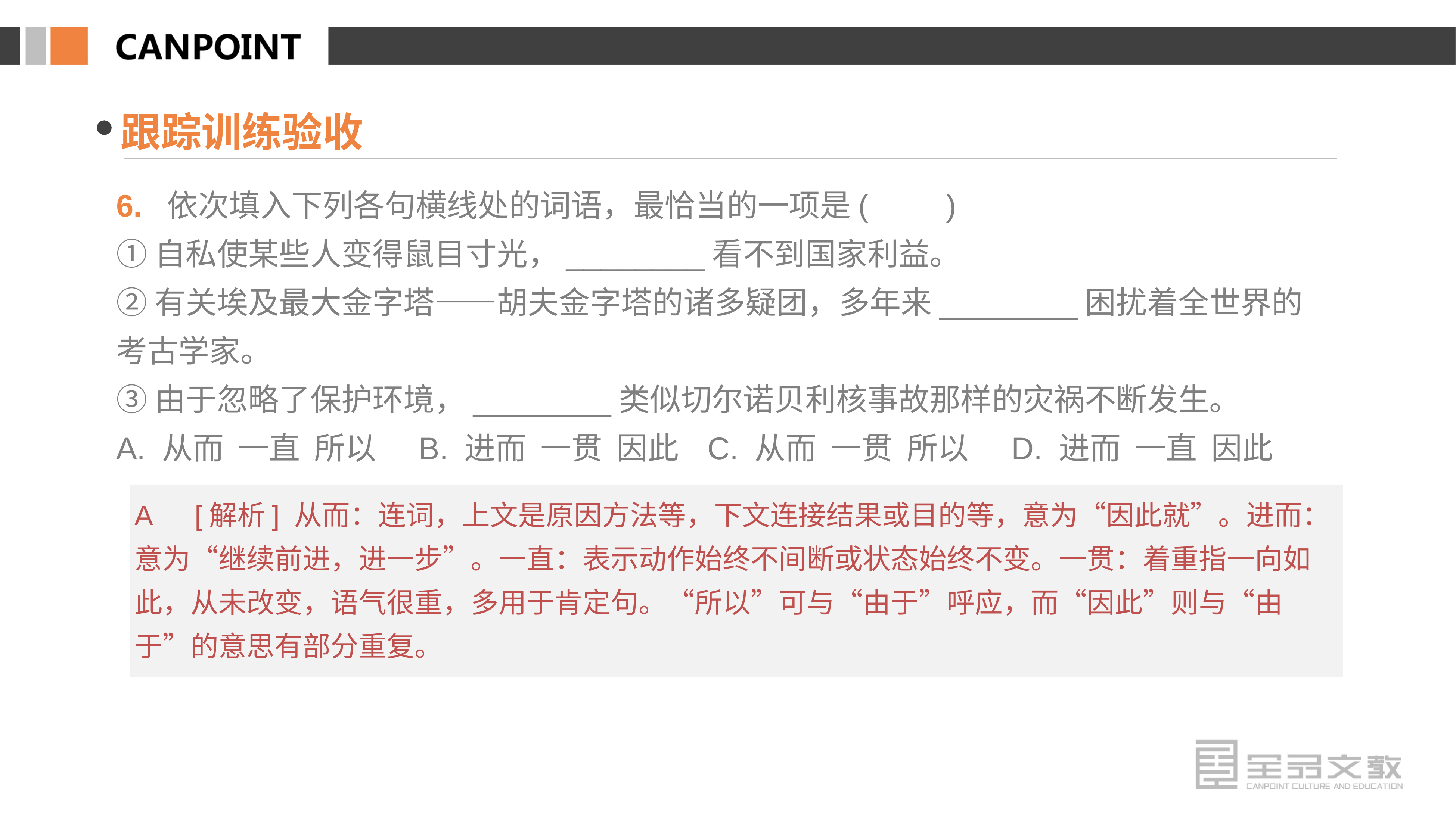

跟踪训练验收

6.  依次填入下列各句横线处的词语，最恰当的一项是(　　)
①自私使某些人变得鼠目寸光，________看不到国家利益。
②有关埃及最大金字塔——胡夫金字塔的诸多疑团，多年来________困扰着全世界的考古学家。
③由于忽略了保护环境，________类似切尔诺贝利核事故那样的灾祸不断发生。
A. 从而  一直  所以     B. 进而  一贯  因此   C. 从而  一贯  所以     D. 进而  一直  因此
A　[解析] 从而：连词，上文是原因方法等，下文连接结果或目的等，意为“因此就”。进而：意为“继续前进，进一步”。一直：表示动作始终不间断或状态始终不变。一贯：着重指一向如此，从未改变，语气很重，多用于肯定句。“所以”可与“由于”呼应，而“因此”则与“由于”的意思有部分重复。